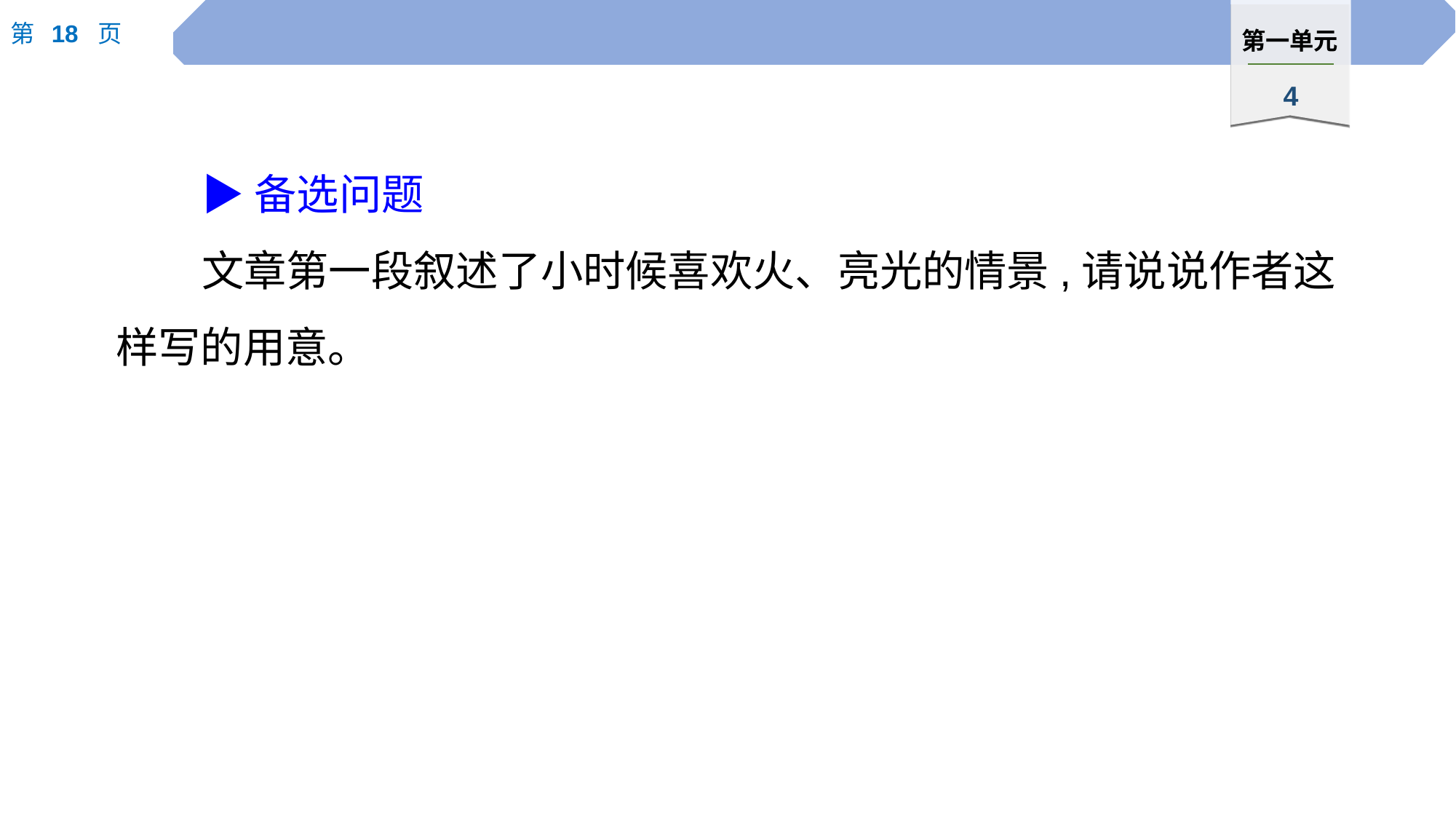

▶备选问题
文章第一段叙述了小时候喜欢火、亮光的情景,请说说作者这样写的用意。